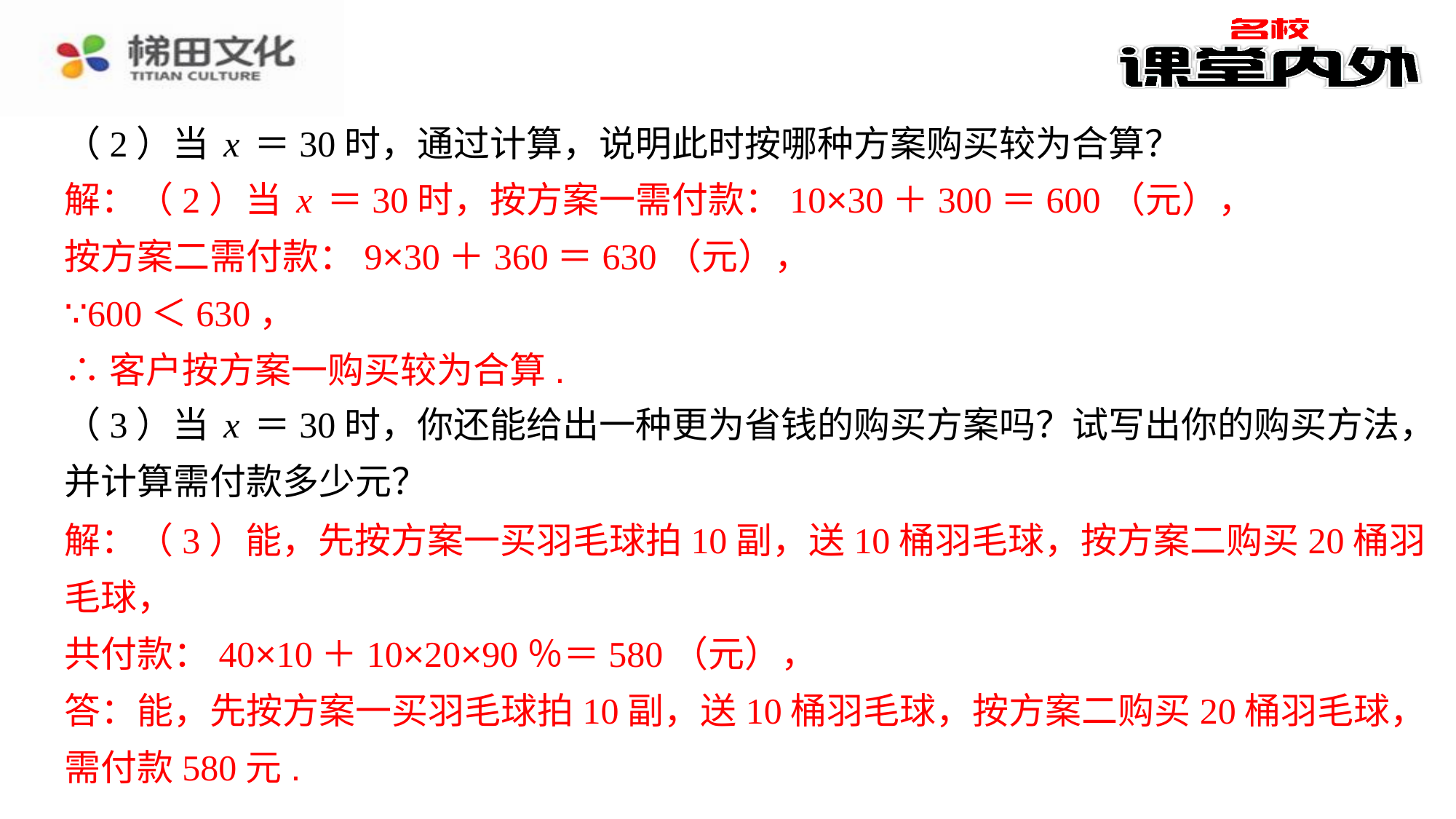

（2）当x＝30时，通过计算，说明此时按哪种方案购买较为合算？
解：（2）当x＝30时，按方案一需付款：10×30＋300＝600（元），
按方案二需付款：9×30＋360＝630（元），
∵600＜630，
∴客户按方案一购买较为合算.
（3）当x＝30时，你还能给出一种更为省钱的购买方案吗？试写出你的购买方法，
并计算需付款多少元？
解：（3）能，先按方案一买羽毛球拍10副，送10桶羽毛球，按方案二购买20桶羽
毛球，
共付款：40×10＋10×20×90％＝580（元），
答：能，先按方案一买羽毛球拍10副，送10桶羽毛球，按方案二购买20桶羽毛球，
需付款580元.
解：（2）当x＝30时，按方案一需付款：10×30＋300＝600（元），
按方案二需付款：9×30＋360＝630（元），
∵600＜630，
∴客户按方案一购买较为合算.
解：（3）能，先按方案一买羽毛球拍10副，送10桶羽毛球，按方案二购买20桶羽
毛球，
共付款：40×10＋10×20×90％＝580（元），
答：能，先按方案一买羽毛球拍10副，送10桶羽毛球，按方案二购买20桶羽毛球，
需付款580元.